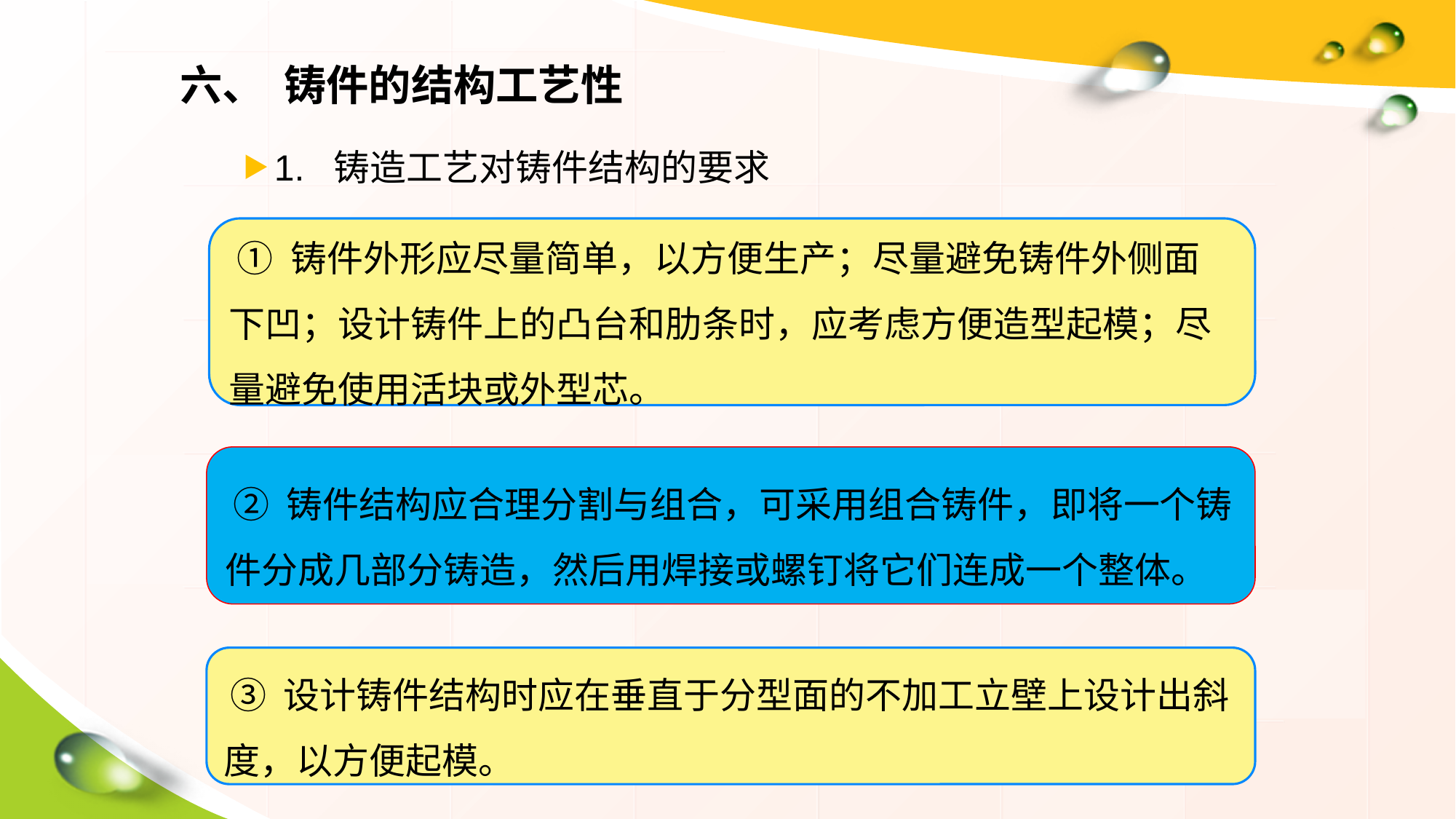

六、  铸件的结构工艺性
1.  铸造工艺对铸件结构的要求

 ① 铸件外形应尽量简单，以方便生产；尽量避免铸件外侧面下凹；设计铸件上的凸台和肋条时，应考虑方便造型起模；尽量避免使用活块或外型芯。
 ② 铸件结构应合理分割与组合，可采用组合铸件，即将一个铸件分成几部分铸造，然后用焊接或螺钉将它们连成一个整体。
 ③ 设计铸件结构时应在垂直于分型面的不加工立壁上设计出斜度，以方便起模。